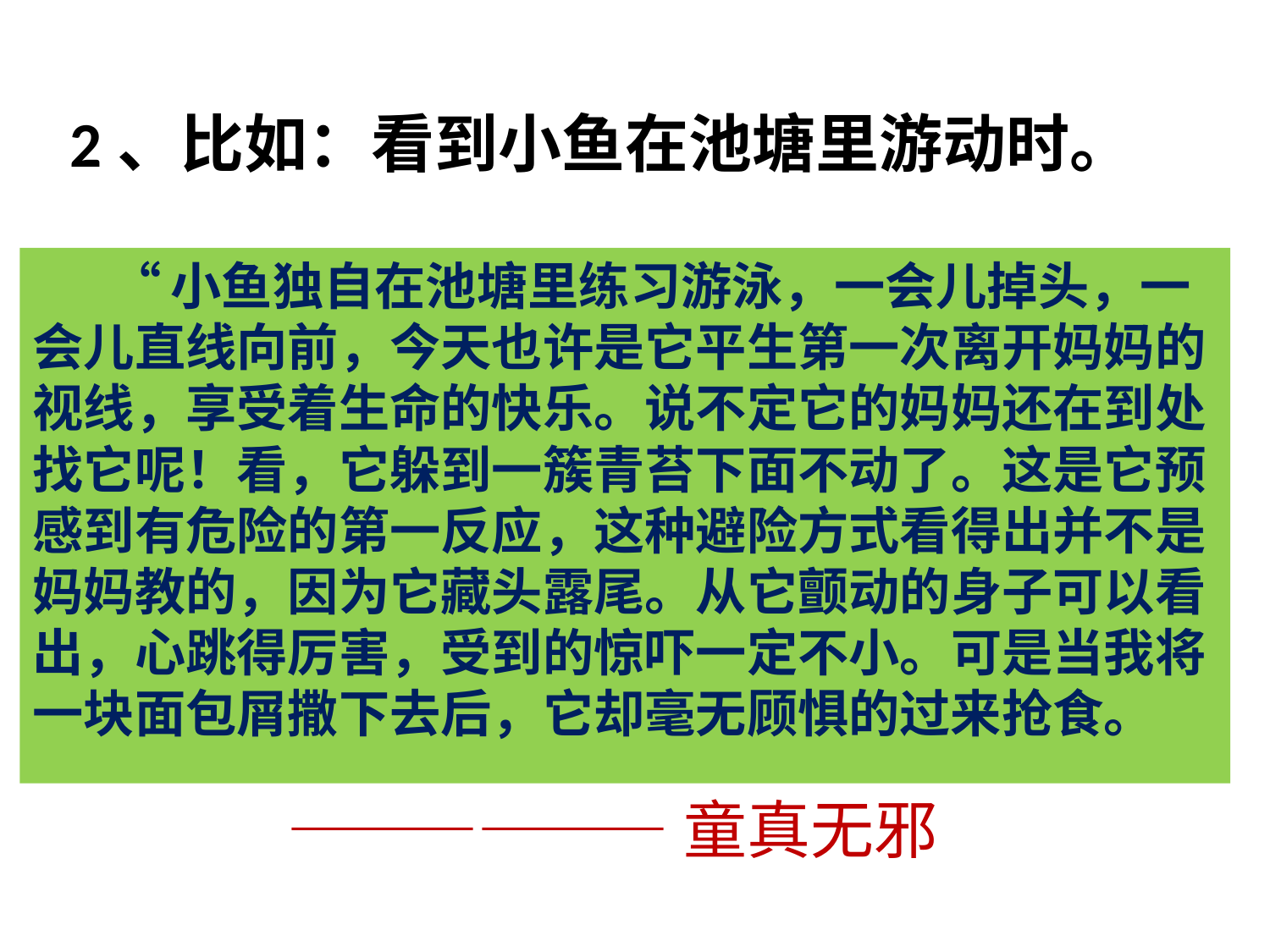

# 2、比如：看到小鱼在池塘里游动时。
        “小鱼独自在池塘里练习游泳，一会儿掉头，一会儿直线向前，今天也许是它平生第一次离开妈妈的视线，享受着生命的快乐。说不定它的妈妈还在到处找它呢！看，它躲到一簇青苔下面不动了。这是它预感到有危险的第一反应，这种避险方式看得出并不是妈妈教的，因为它藏头露尾。从它颤动的身子可以看出，心跳得厉害，受到的惊吓一定不小。可是当我将一块面包屑撒下去后，它却毫无顾惧的过来抢食。

——————童真无邪